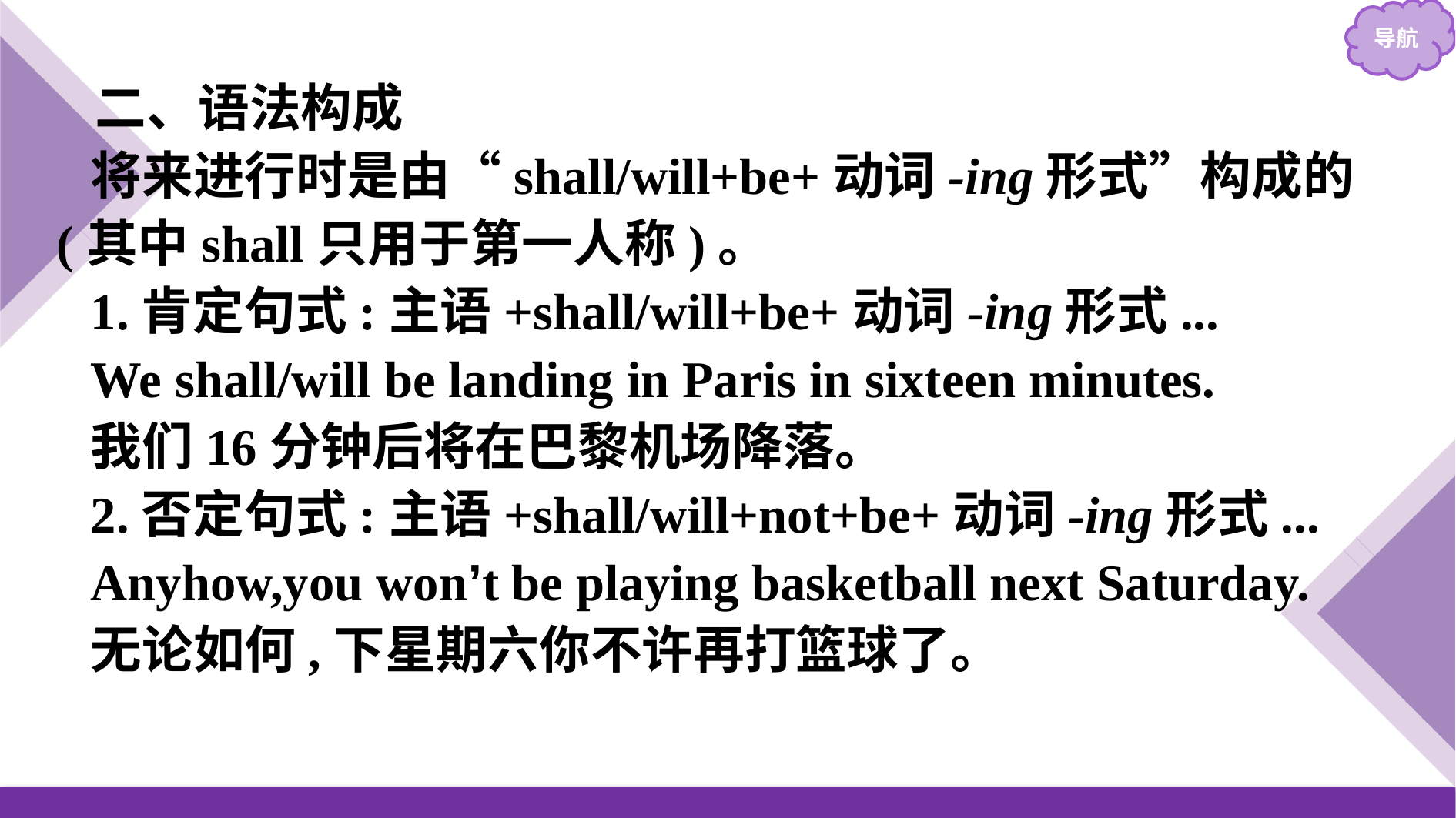

二、语法构成
将来进行时是由“shall/will+be+动词-ing形式”构成的(其中shall只用于第一人称)。
1.肯定句式:主语+shall/will+be+动词-ing形式...
We shall/will be landing in Paris in sixteen minutes.
我们16分钟后将在巴黎机场降落。
2.否定句式:主语+shall/will+not+be+动词-ing形式...
Anyhow,you won’t be playing basketball next Saturday.
无论如何,下星期六你不许再打篮球了。